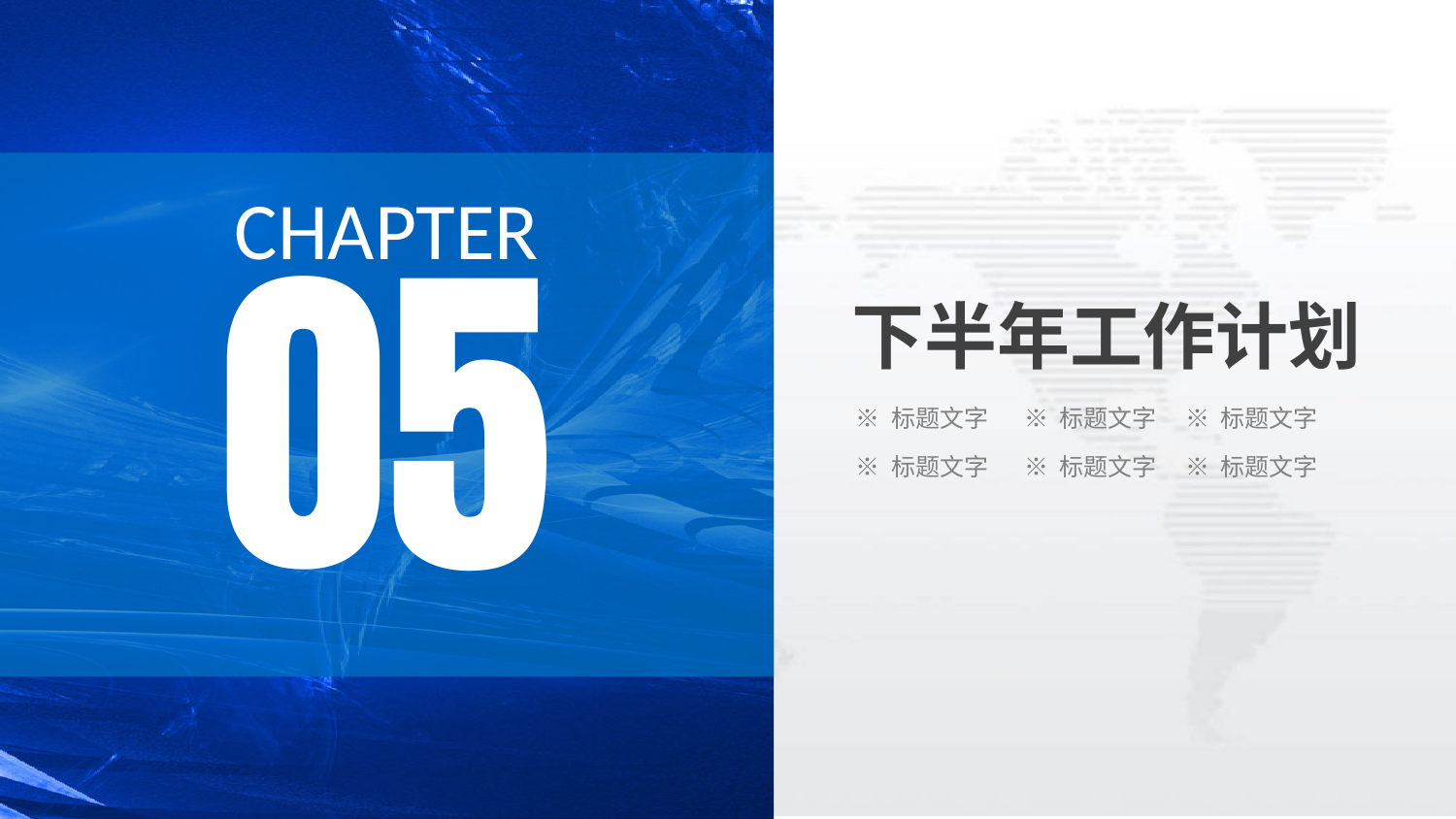

CHAPTER
05
下半年工作计划
※ 标题文字
※ 标题文字
※ 标题文字
※ 标题文字
※ 标题文字
※ 标题文字